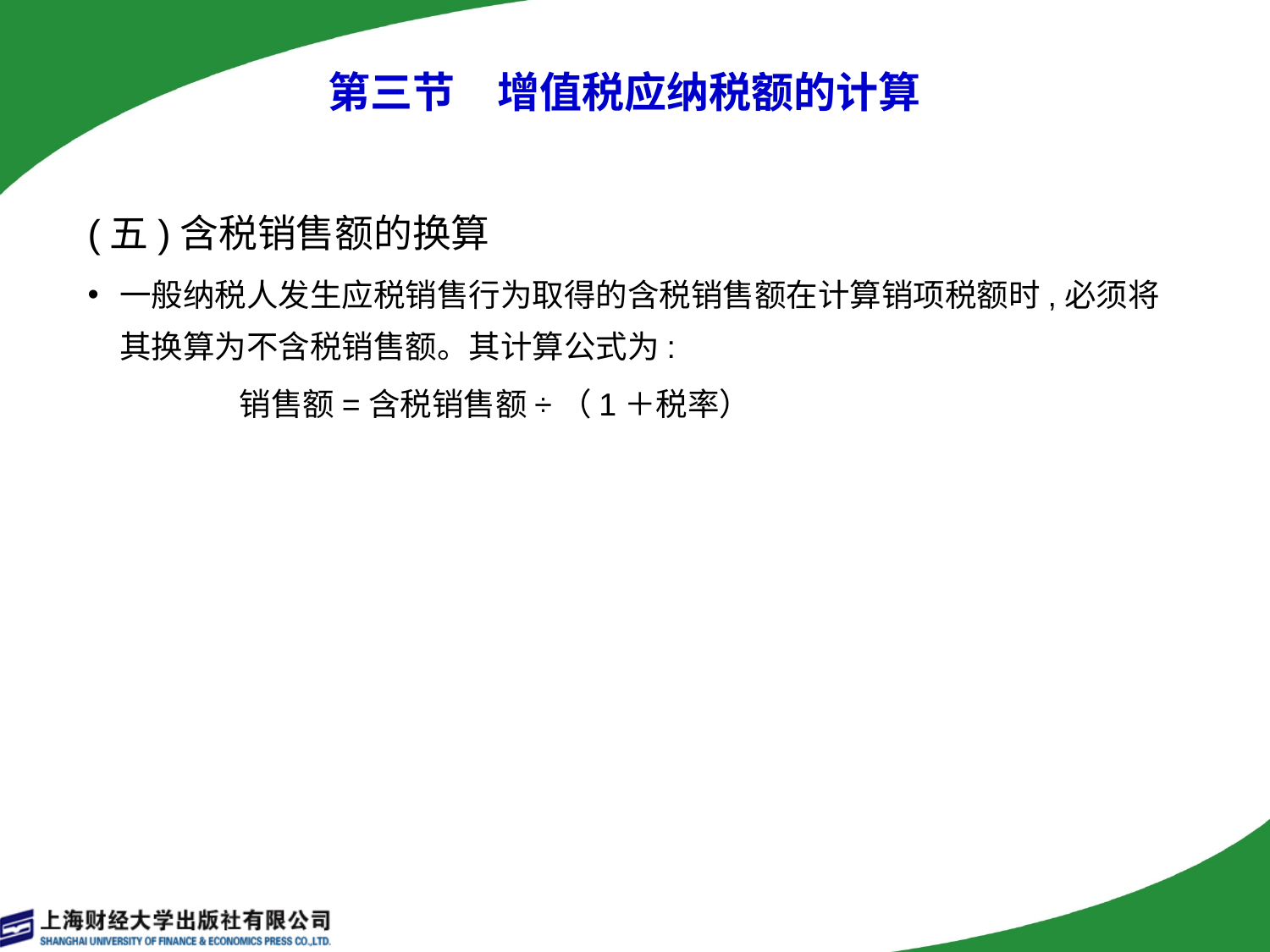

第三节　增值税应纳税额的计算

(五)含税销售额的换算
一般纳税人发生应税销售行为取得的含税销售额在计算销项税额时,必须将其换算为不含税销售额。其计算公式为:
                    销售额=含税销售额÷（1＋税率）